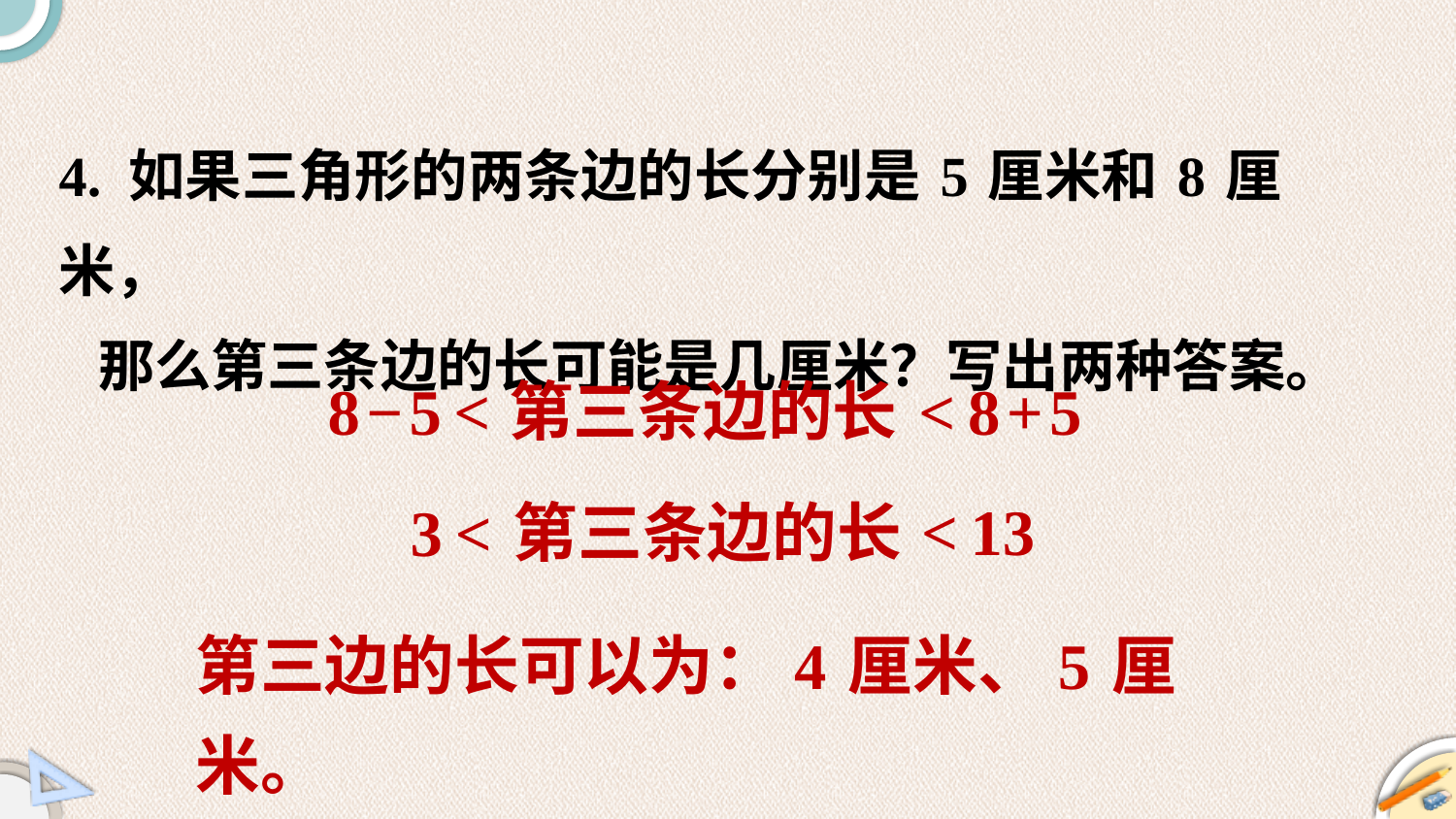

4. 如果三角形的两条边的长分别是5厘米和8厘米，
  那么第三条边的长可能是几厘米？写出两种答案。
8−5<
第三条边的长
<8+5
<13
3<
第三条边的长
第三边的长可以为：4厘米、5厘米。